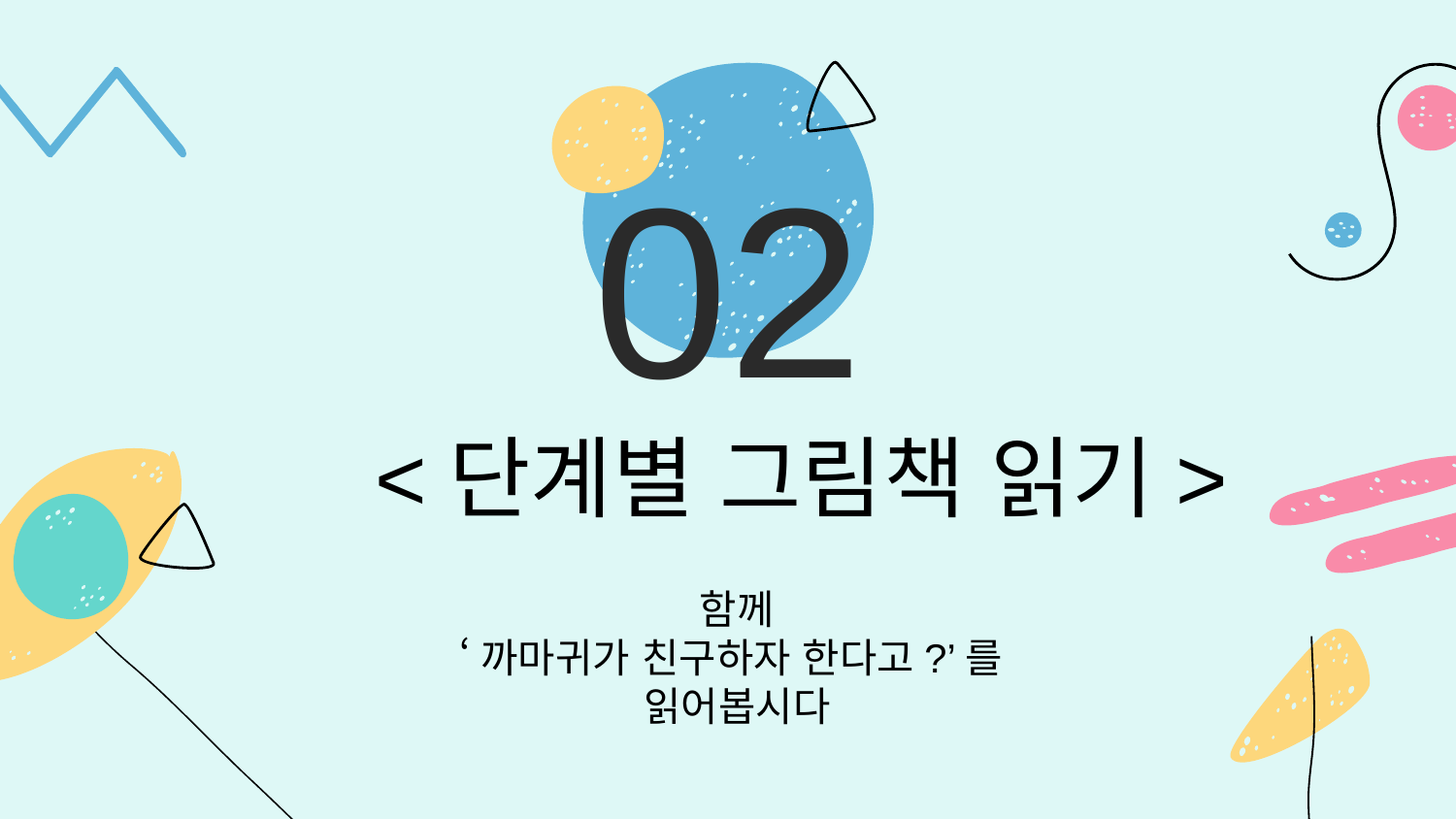

# 02
<단계별 그림책 읽기>
함께
‘까마귀가 친구하자 한다고?’를
읽어봅시다